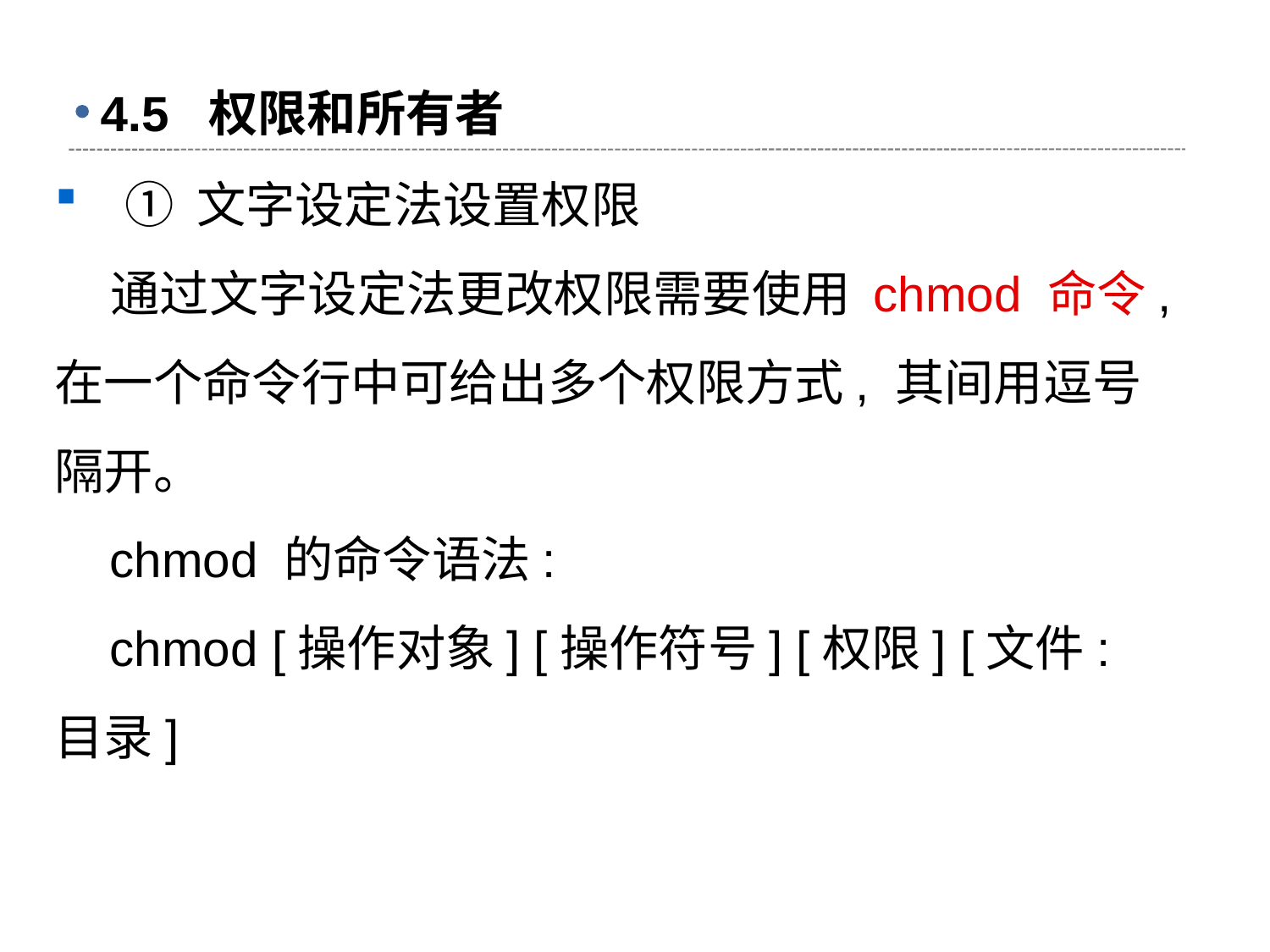

# 4.5  权限和所有者
  ① 文字设定法设置权限
    通过文字设定法更改权限需要使用 chmod 命令, 在一个命令行中可给出多个权限方式, 其间用逗号隔开。
    chmod 的命令语法:
    chmod [操作对象] [操作符号] [权限] [文件: 目录]